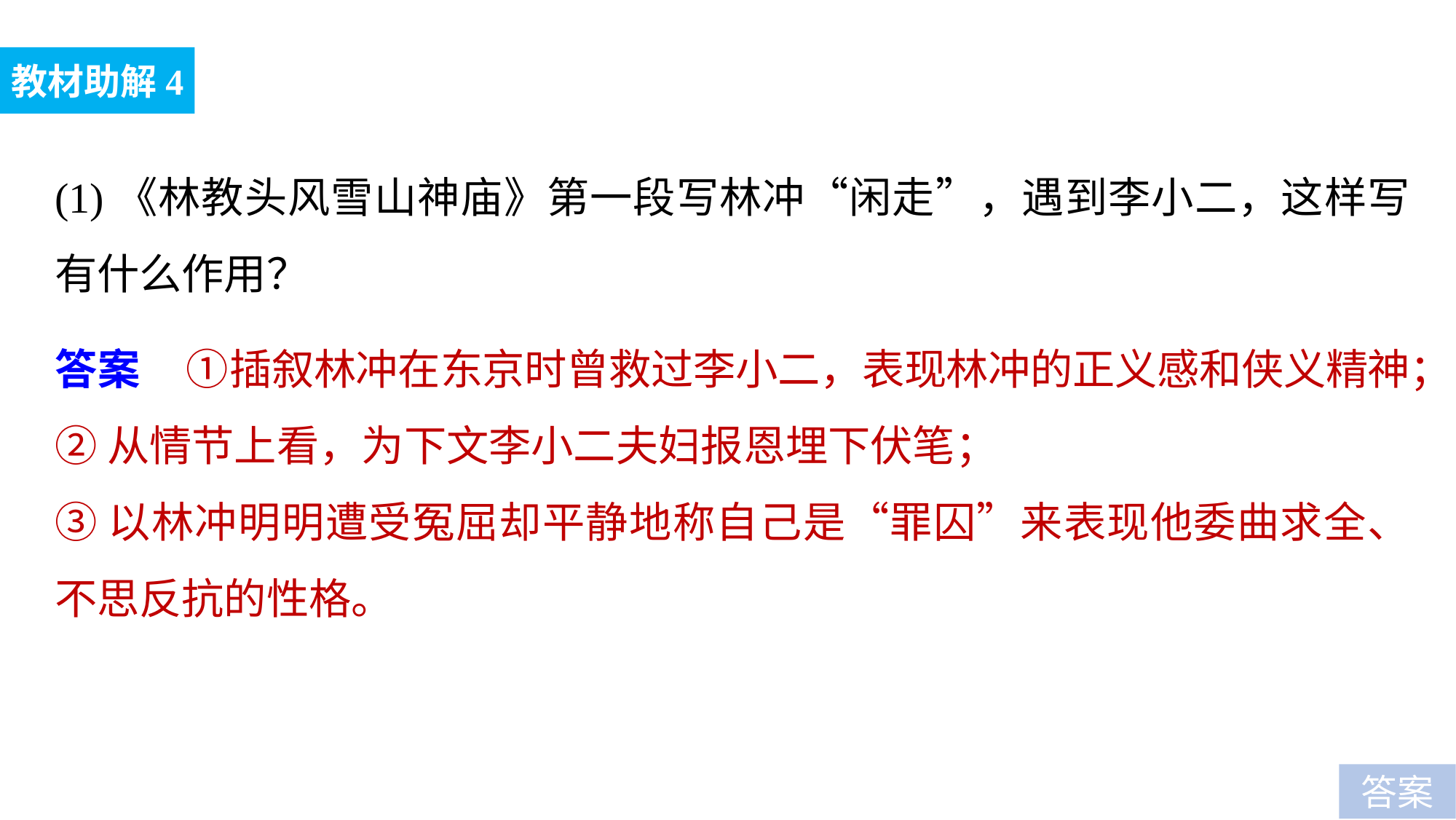

教材助解4
(1)《林教头风雪山神庙》第一段写林冲“闲走”，遇到李小二，这样写有什么作用？
答案　①插叙林冲在东京时曾救过李小二，表现林冲的正义感和侠义精神；
②从情节上看，为下文李小二夫妇报恩埋下伏笔；
③以林冲明明遭受冤屈却平静地称自己是“罪囚”来表现他委曲求全、不思反抗的性格。
答案